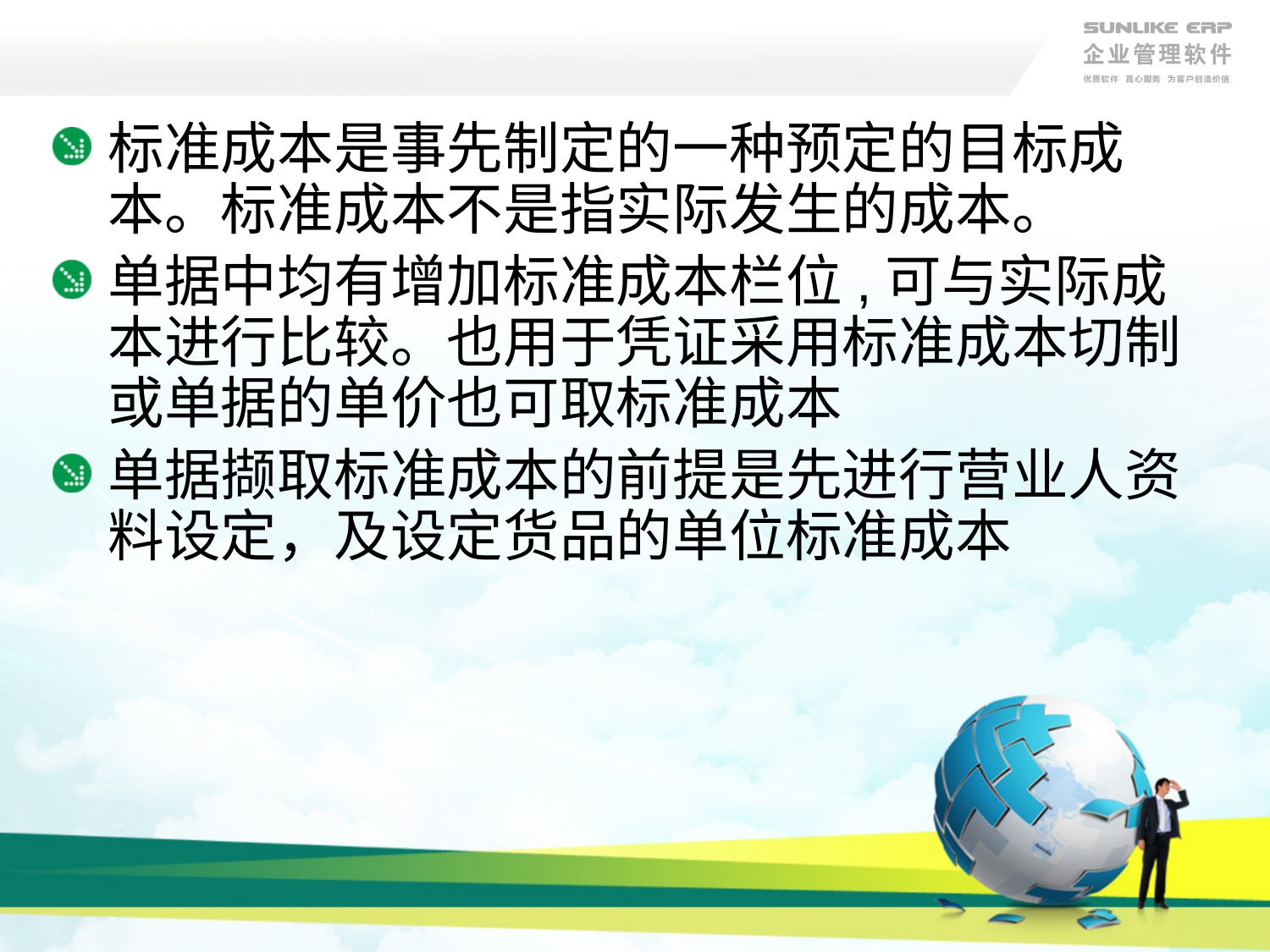

#
标准成本是事先制定的一种预定的目标成本。标准成本不是指实际发生的成本。
单据中均有增加标准成本栏位,可与实际成本进行比较。也用于凭证采用标准成本切制或单据的单价也可取标准成本
单据撷取标准成本的前提是先进行营业人资料设定，及设定货品的单位标准成本